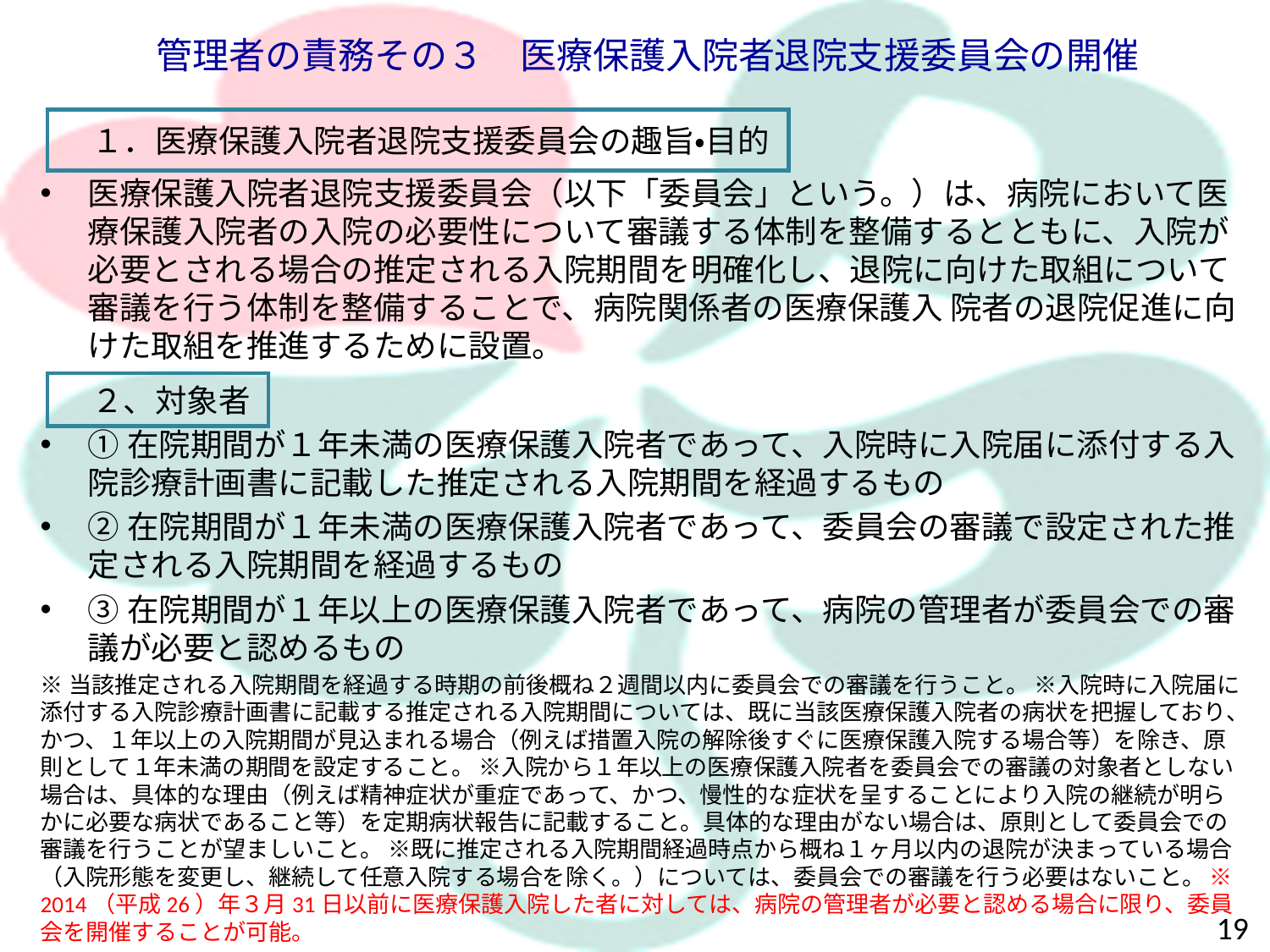

管理者の責務その３　医療保護入院者退院支援委員会の開催
　１．医療保護入院者退院支援委員会の趣旨・目的

医療保護入院者退院支援委員会（以下「委員会」という。）は、病院において医療保護入院者の入院の必要性について審議する体制を整備するとともに、入院が必要とされる場合の推定される入院期間を明確化し、退院に向けた取組について審議を行う体制を整備することで、病院関係者の医療保護入 院者の退院促進に向けた取組を推進するために設置。

①在院期間が１年未満の医療保護入院者であって、入院時に入院届に添付する入院診療計画書に記載した推定される入院期間を経過するもの
②在院期間が１年未満の医療保護入院者であって、委員会の審議で設定された推定される入院期間を経過するもの
③在院期間が１年以上の医療保護入院者であって、病院の管理者が委員会での審議が必要と認めるもの
※当該推定される入院期間を経過する時期の前後概ね２週間以内に委員会での審議を行うこと。 ※入院時に入院届に添付する入院診療計画書に記載する推定される入院期間については、既に当該医療保護入院者の病状を把握しており、かつ、１年以上の入院期間が見込まれる場合（例えば措置入院の解除後すぐに医療保護入院する場合等）を除き、原則として１年未満の期間を設定すること。 ※入院から１年以上の医療保護入院者を委員会での審議の対象者としない場合は、具体的な理由（例えば精神症状が重症であって、かつ、慢性的な症状を呈することにより入院の継続が明らかに必要な病状であること等）を定期病状報告に記載すること。具体的な理由がない場合は、原則として委員会での審議を行うことが望ましいこと。 ※既に推定される入院期間経過時点から概ね１ヶ月以内の退院が決まっている場合（入院形態を変更し、継続して任意入院する場合を除く。）については、委員会での審議を行う必要はないこと。 ※2014（平成26）年３月31日以前に医療保護入院した者に対しては、病院の管理者が必要と認める場合に限り、委員会を開催することが可能。
　２、対象者
19